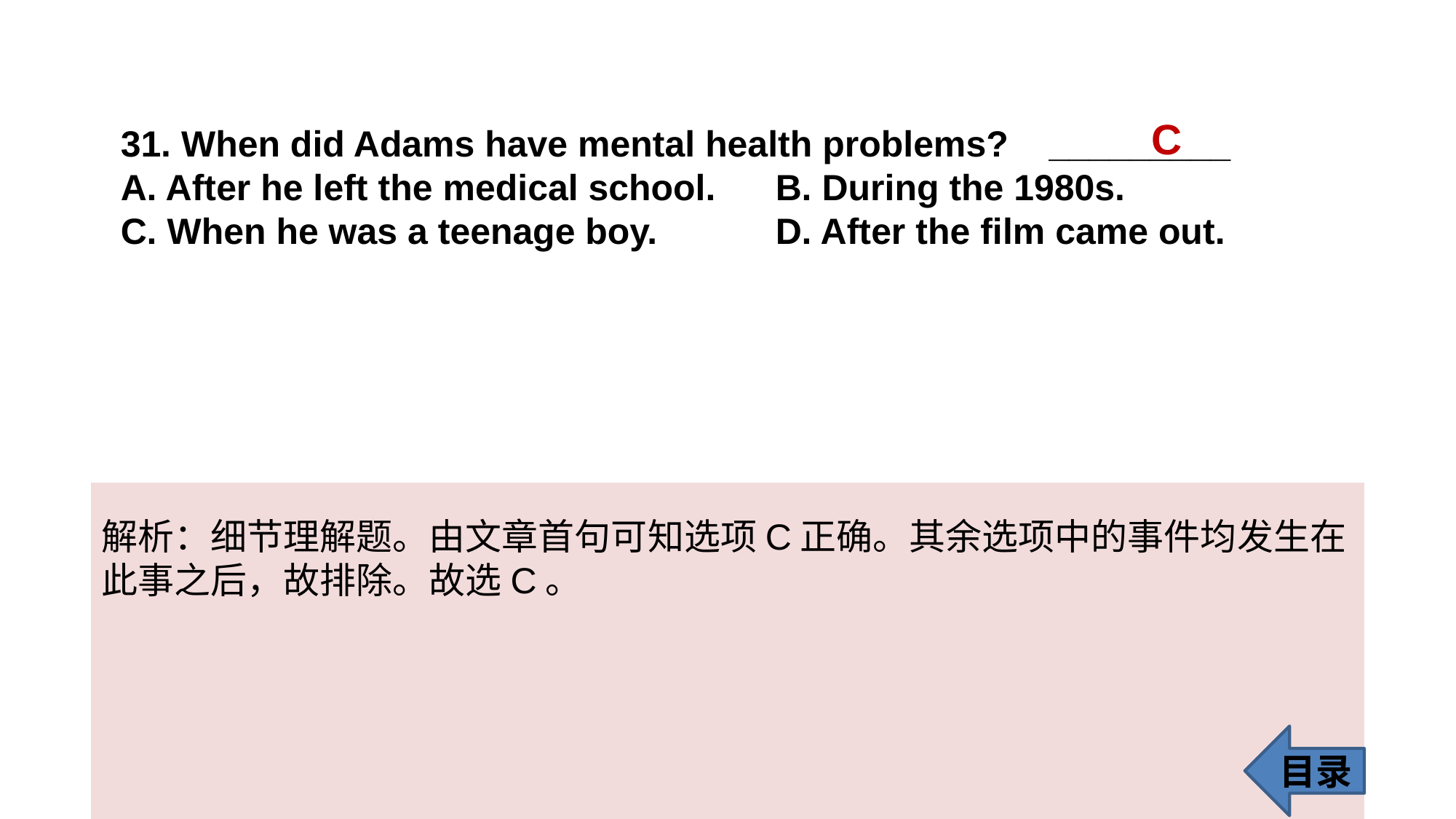

C
31. When did Adams have mental health problems?    _________
A. After he left the medical school. 	B. During the 1980s.
C. When he was a teenage boy. 	D. After the film came out.

解析：细节理解题。由文章首句可知选项C正确。其余选项中的事件均发生在
此事之后，故排除。故选C。
目录
32